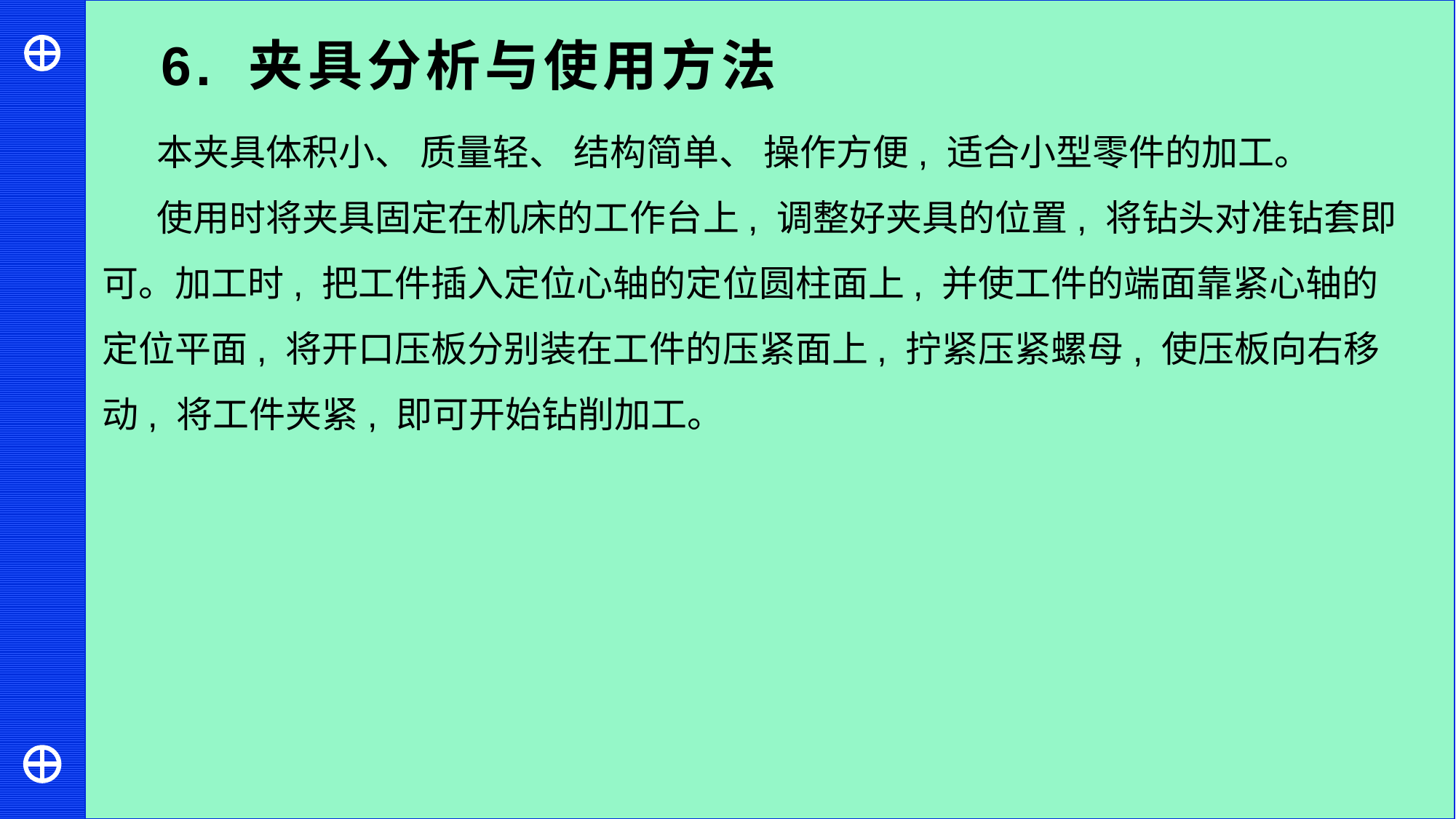

6. 夹具分析与使用方法
本夹具体积小、 质量轻、 结构简单、 操作方便, 适合小型零件的加工。
使用时将夹具固定在机床的工作台上, 调整好夹具的位置, 将钻头对准钻套即可。加工时, 把工件插入定位心轴的定位圆柱面上, 并使工件的端面靠紧心轴的定位平面, 将开口压板分别装在工件的压紧面上, 拧紧压紧螺母, 使压板向右移动, 将工件夹紧, 即可开始钻削加工。